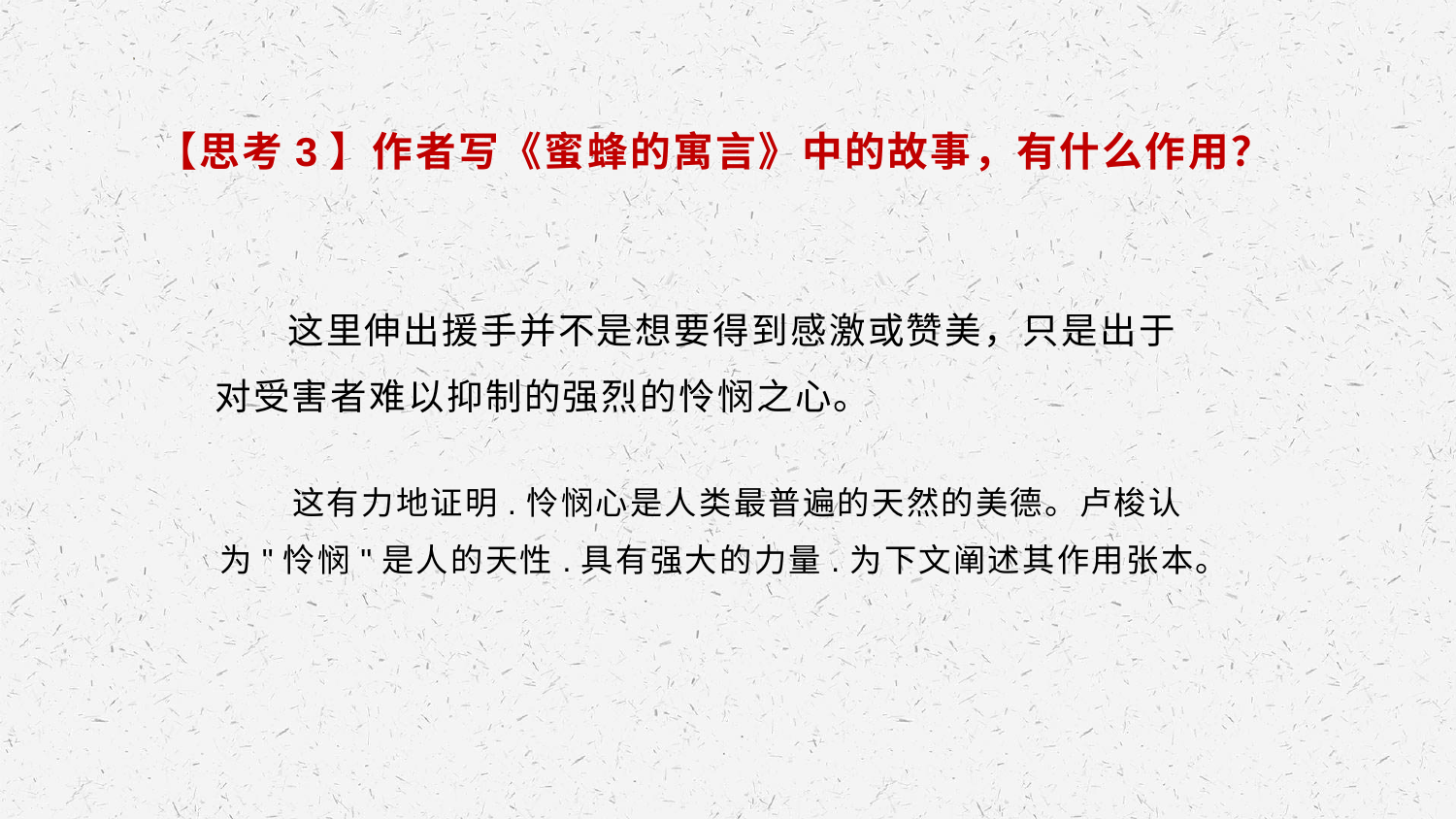

【思考3】作者写《蜜蜂的寓言》中的故事，有什么作用？
这里伸出援手并不是想要得到感激或赞美，只是出于对受害者难以抑制的强烈的怜悯之心。
这有力地证明.怜悯心是人类最普遍的天然的美德。卢梭认为"怜悯"是人的天性.具有强大的力量.为下文阐述其作用张本。